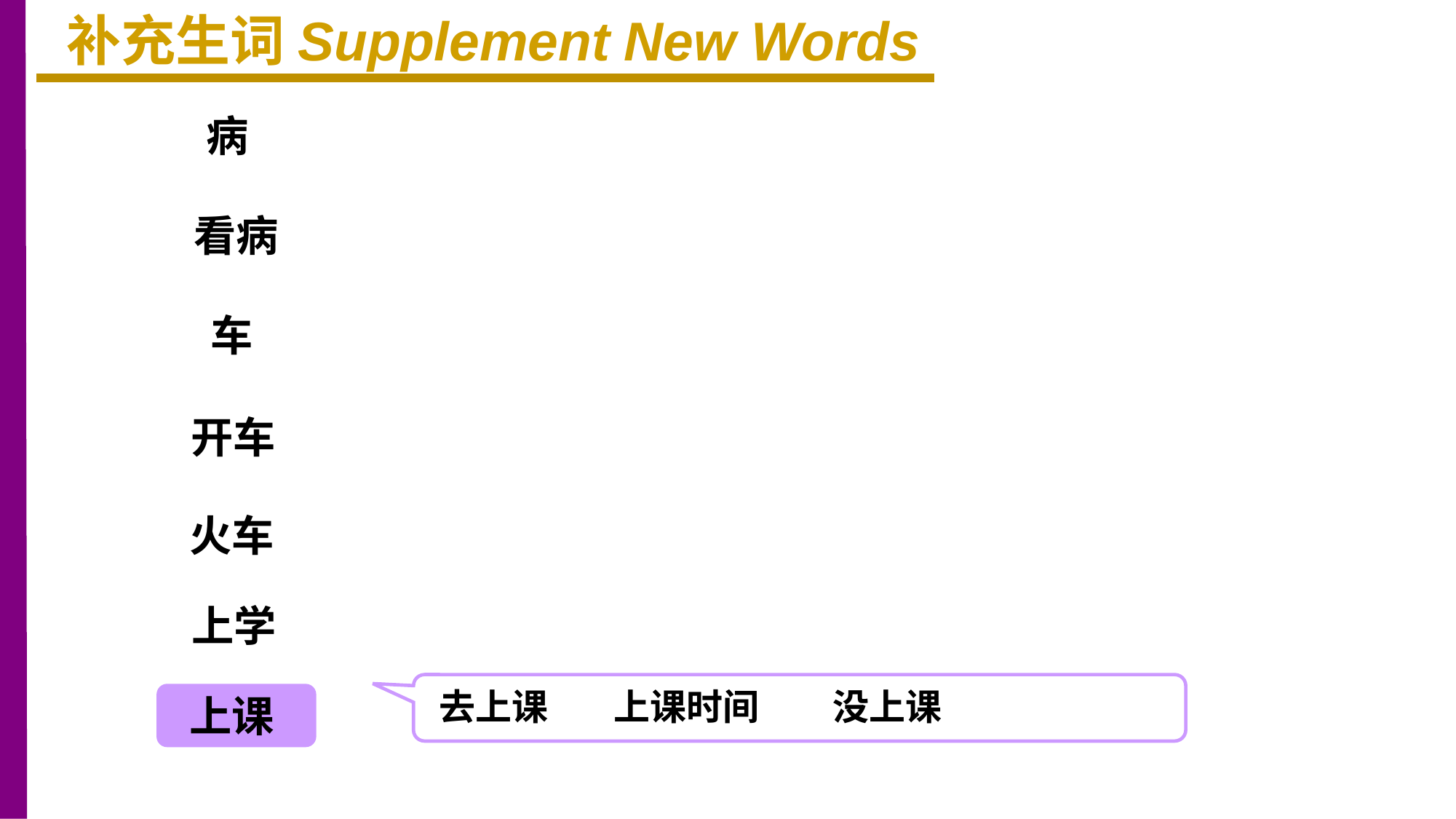

补充生词Supplement New Words
病
看病
车
开车
火车
上学

去上课        上课时间         没上课

上课